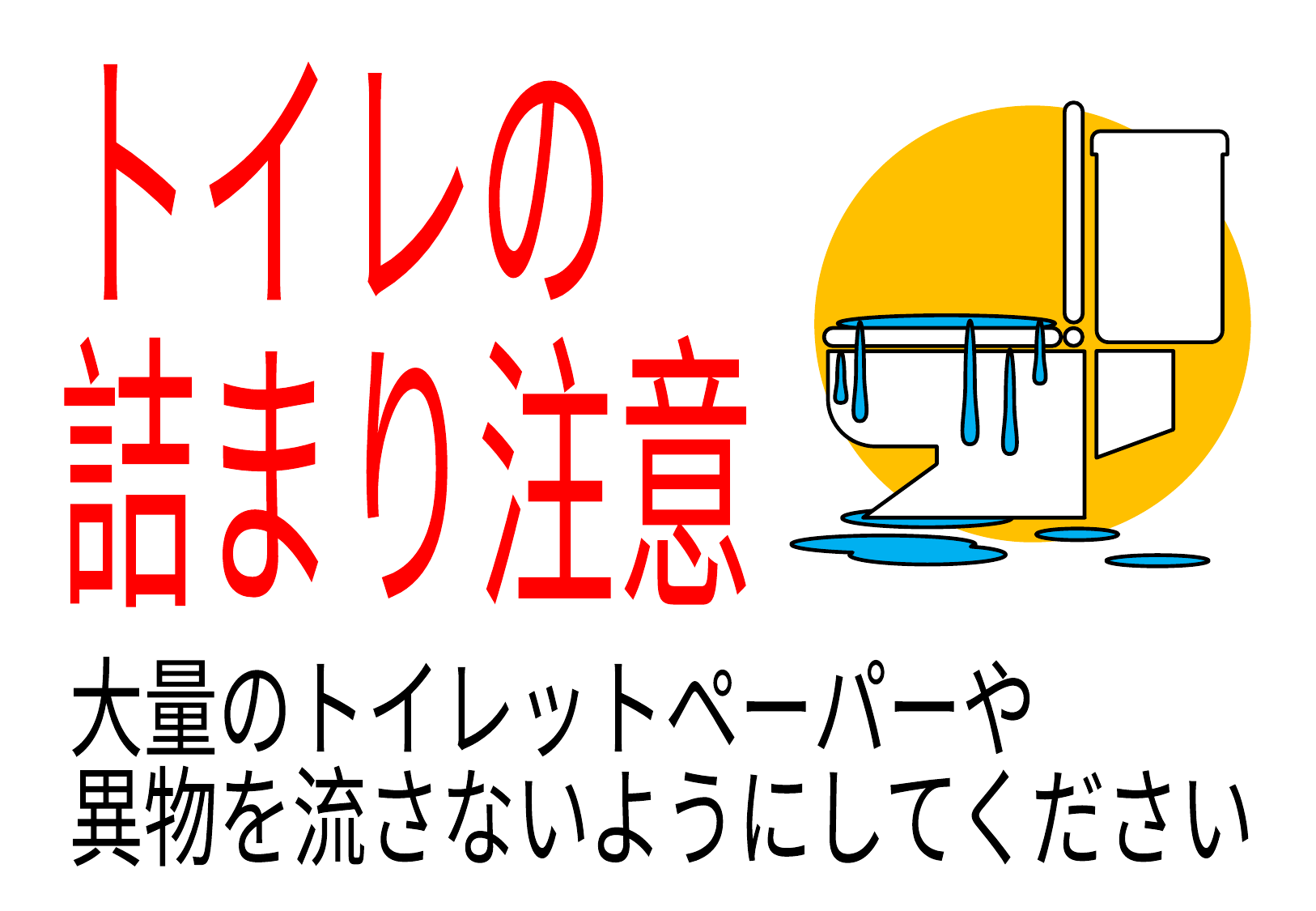

トイレの
詰まり注意

大量のトイレットペーパーや
異物を流さないようにしてください